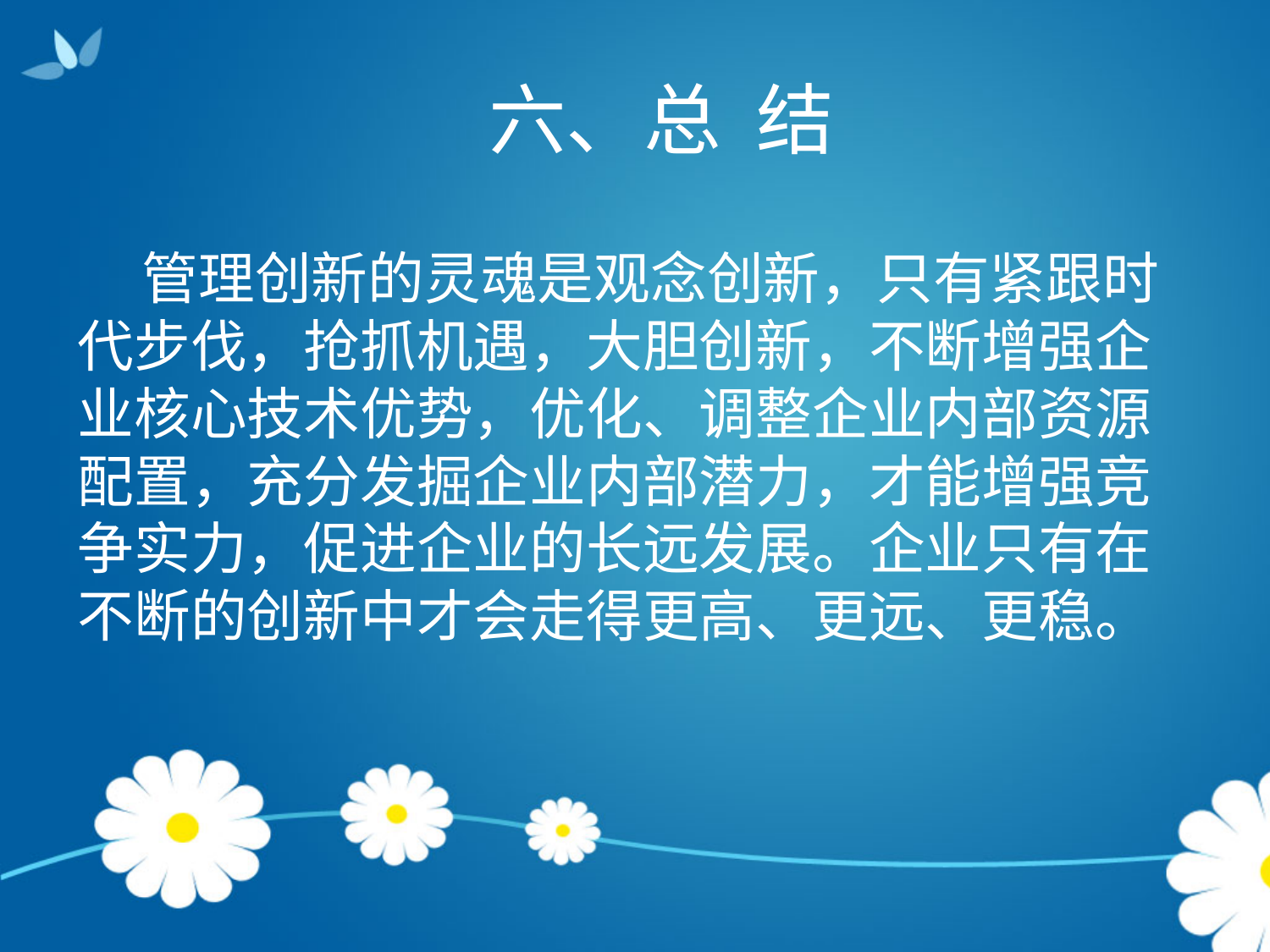

# 六、总  结
    管理创新的灵魂是观念创新，只有紧跟时代步伐，抢抓机遇，大胆创新，不断增强企业核心技术优势，优化、调整企业内部资源配置，充分发掘企业内部潜力，才能增强竞争实力，促进企业的长远发展。企业只有在不断的创新中才会走得更高、更远、更稳。